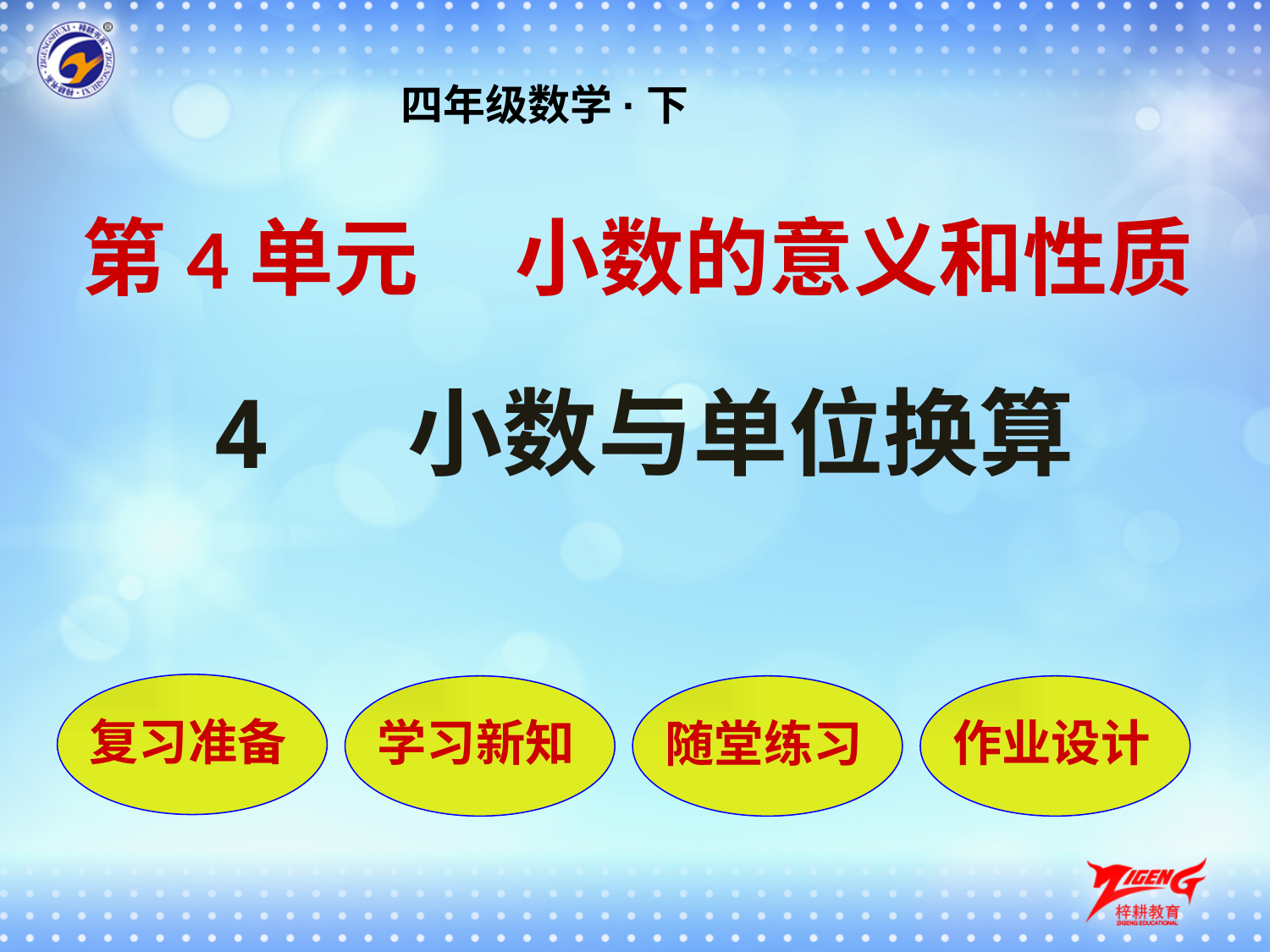

四年级数学·下
第4单元     小数的意义和性质
4  小数与单位换算

复习准备

学习新知

随堂练习

作业设计